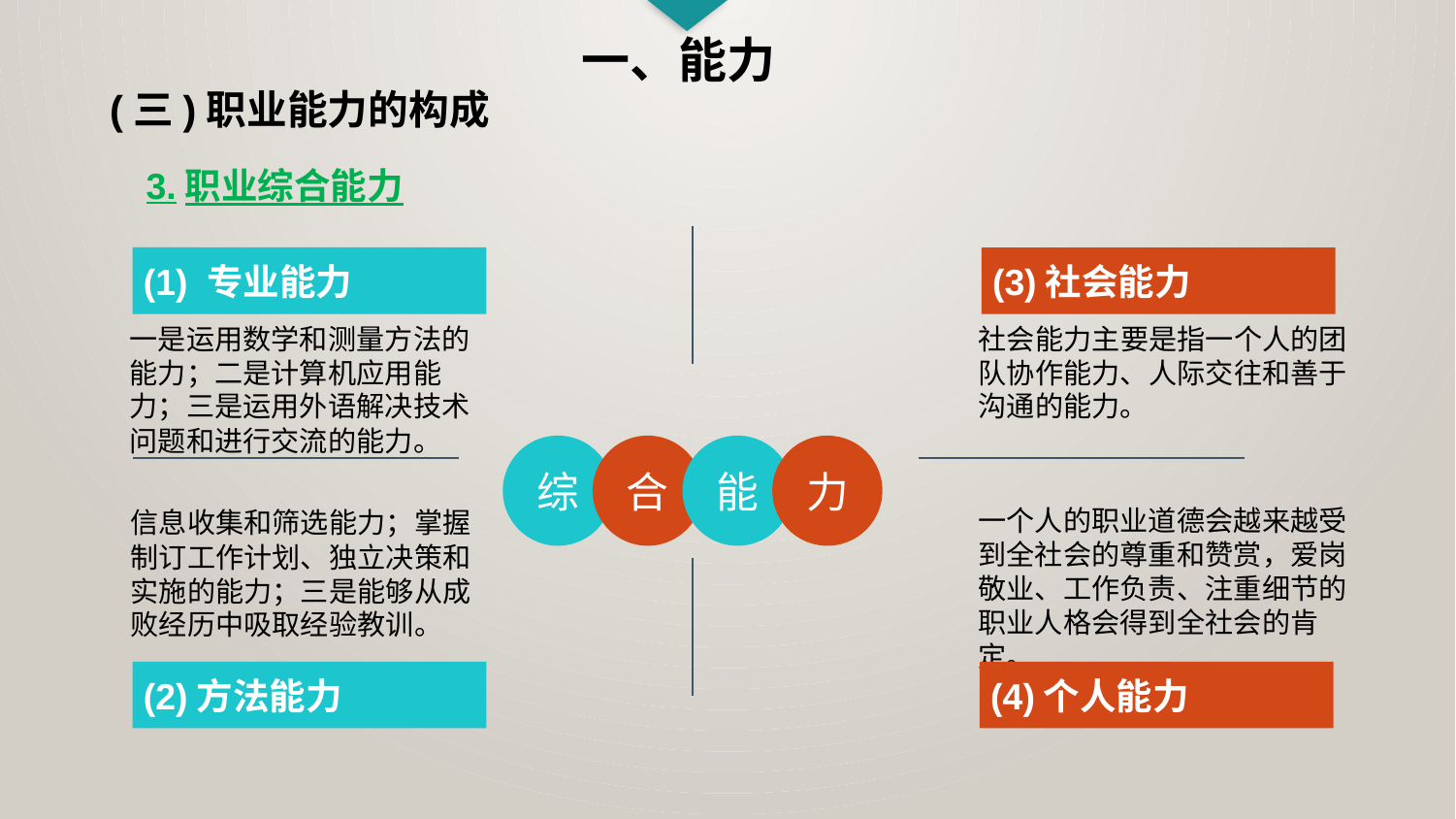

一、能力
(三)职业能力的构成
3.职业综合能力
(1) 专业能力
(3)社会能力
一是运用数学和测量方法的能力；二是计算机应用能力；三是运用外语解决技术问题和进行交流的能力。
社会能力主要是指一个人的团队协作能力、人际交往和善于沟通的能力。
综
合
能
力
一个人的职业道德会越来越受到全社会的尊重和赞赏，爱岗敬业、工作负责、注重细节的职业人格会得到全社会的肯定。
信息收集和筛选能力；掌握制订工作计划、独立决策和实施的能力；三是能够从成败经历中吸取经验教训。
(2)方法能力
(4)个人能力